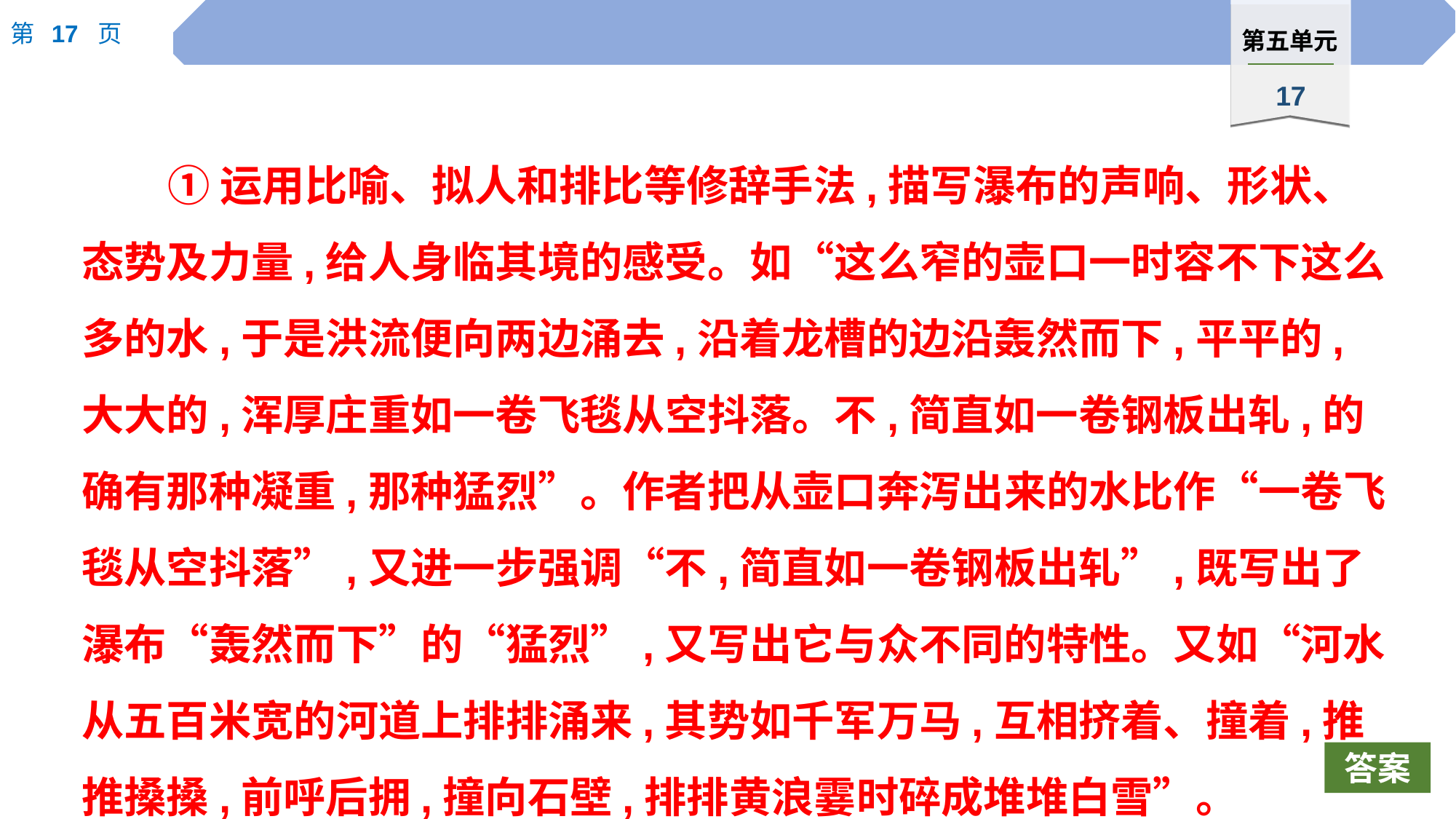

①运用比喻、拟人和排比等修辞手法,描写瀑布的声响、形状、态势及力量,给人身临其境的感受。如“这么窄的壶口一时容不下这么多的水,于是洪流便向两边涌去,沿着龙槽的边沿轰然而下,平平的,大大的,浑厚庄重如一卷飞毯从空抖落。不,简直如一卷钢板出轧,的确有那种凝重,那种猛烈”。作者把从壶口奔泻出来的水比作“一卷飞毯从空抖落”,又进一步强调“不,简直如一卷钢板出轧”,既写出了瀑布“轰然而下”的“猛烈”,又写出它与众不同的特性。又如“河水从五百米宽的河道上排排涌来,其势如千军万马,互相挤着、撞着,推推搡搡,前呼后拥,撞向石壁,排排黄浪霎时碎成堆堆白雪”。
答案